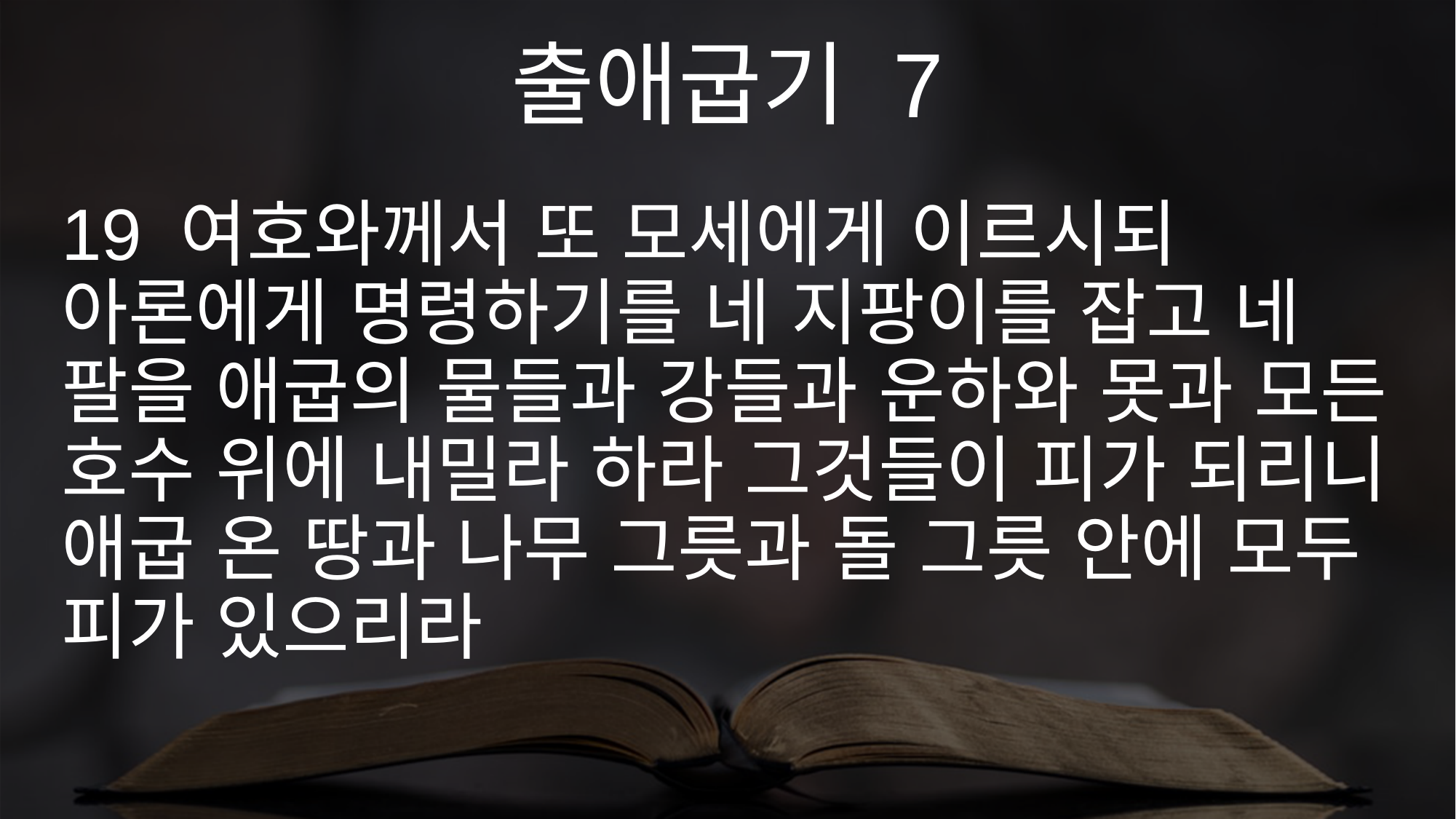

출애굽기 7
19 여호와께서 또 모세에게 이르시되 아론에게 명령하기를 네 지팡이를 잡고 네 팔을 애굽의 물들과 강들과 운하와 못과 모든 호수 위에 내밀라 하라 그것들이 피가 되리니 애굽 온 땅과 나무 그릇과 돌 그릇 안에 모두 피가 있으리라